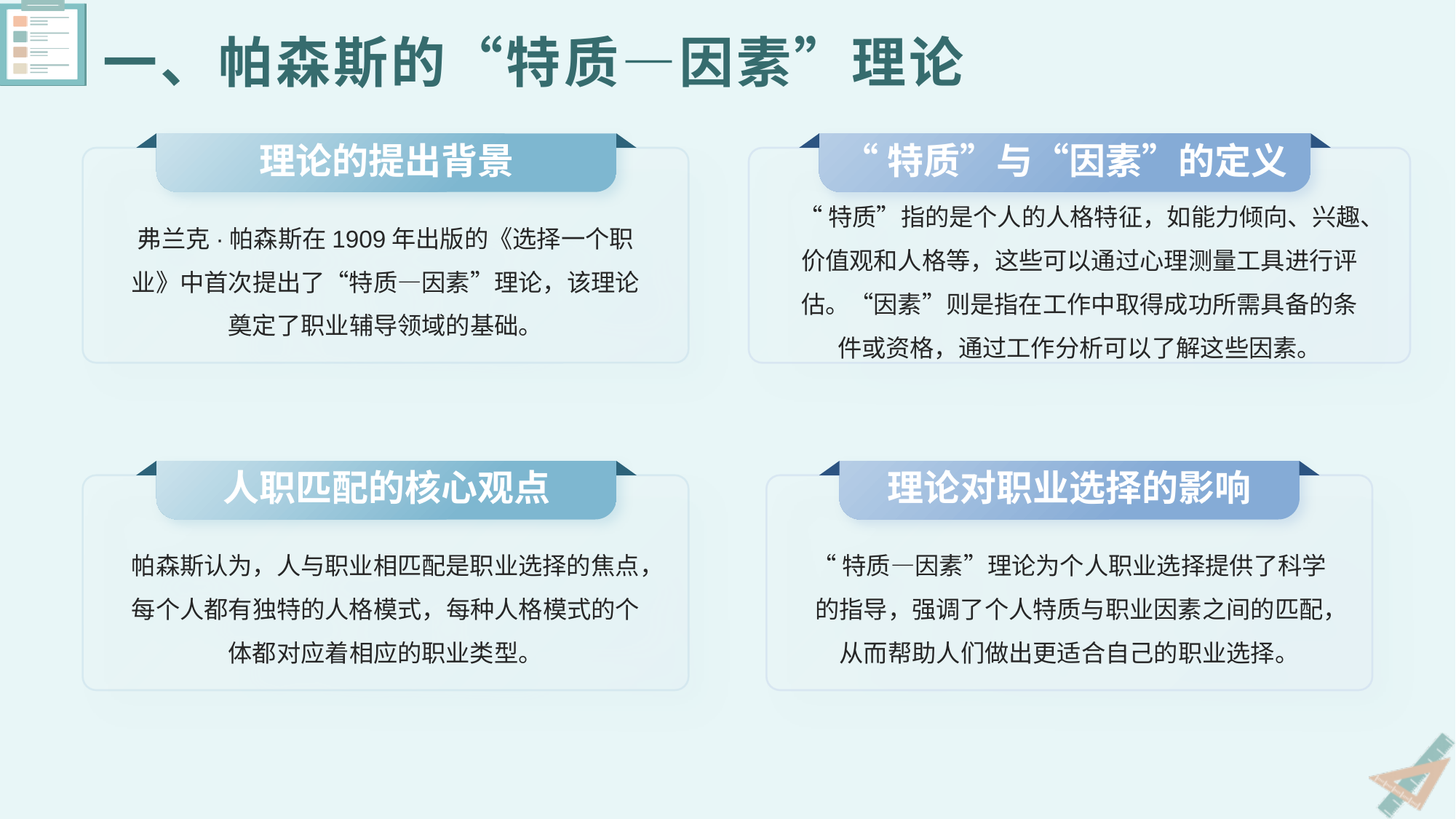

# 一、帕森斯的“特质—因素”理论

理论的提出背景

“特质”与“因素”的定义

“特质”指的是个人的人格特征，如能力倾向、兴趣、价值观和人格等，这些可以通过心理测量工具进行评估。“因素”则是指在工作中取得成功所需具备的条件或资格，通过工作分析可以了解这些因素。

弗兰克·帕森斯在1909年出版的《选择一个职业》中首次提出了“特质—因素”理论，该理论奠定了职业辅导领域的基础。

人职匹配的核心观点

理论对职业选择的影响

帕森斯认为，人与职业相匹配是职业选择的焦点，每个人都有独特的人格模式，每种人格模式的个体都对应着相应的职业类型。

“特质—因素”理论为个人职业选择提供了科学的指导，强调了个人特质与职业因素之间的匹配，从而帮助人们做出更适合自己的职业选择。